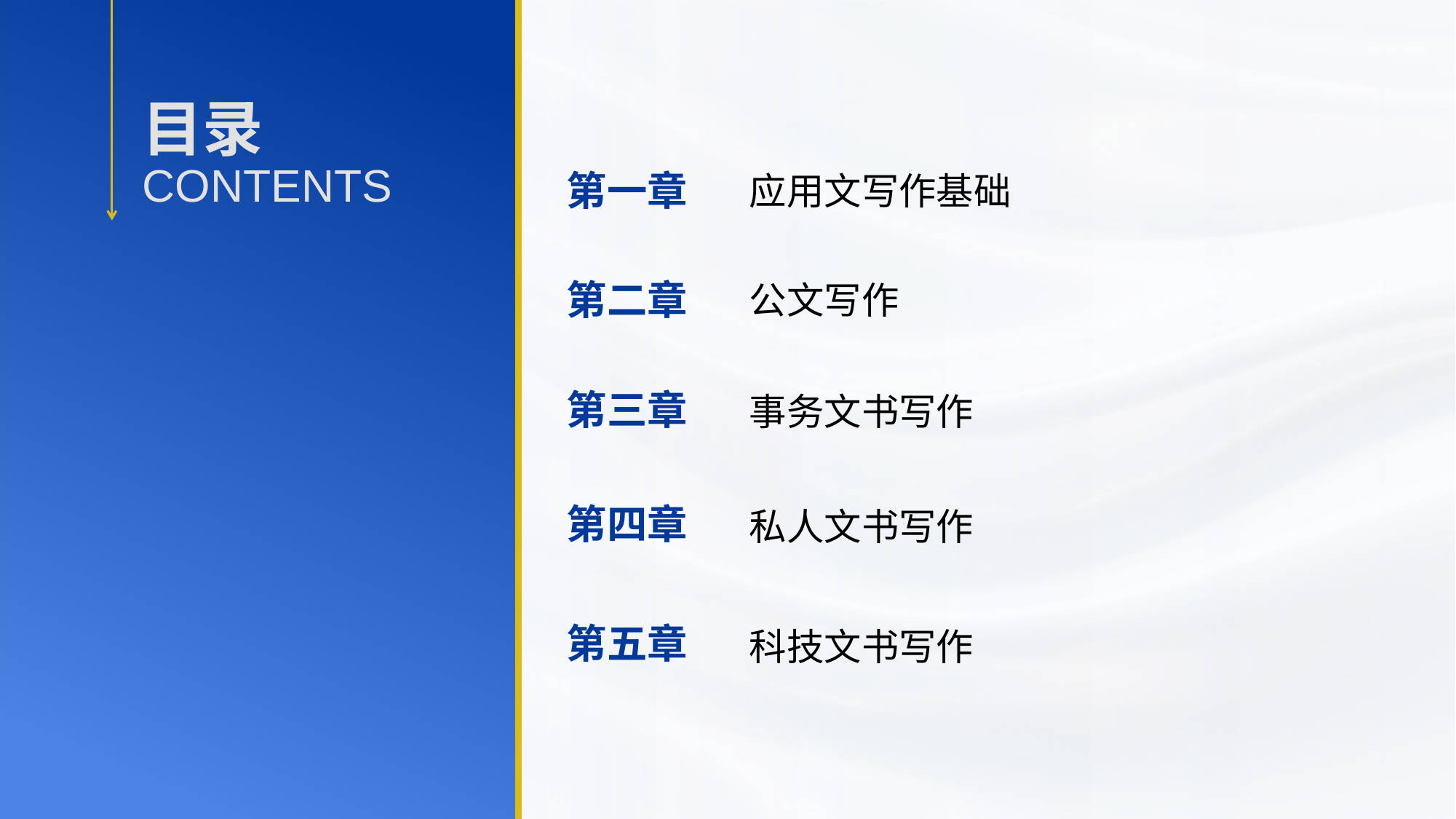

第一章
应用文写作基础
第二章
公文写作
第三章
事务文书写作
第四章
私人文书写作
第五章
科技文书写作